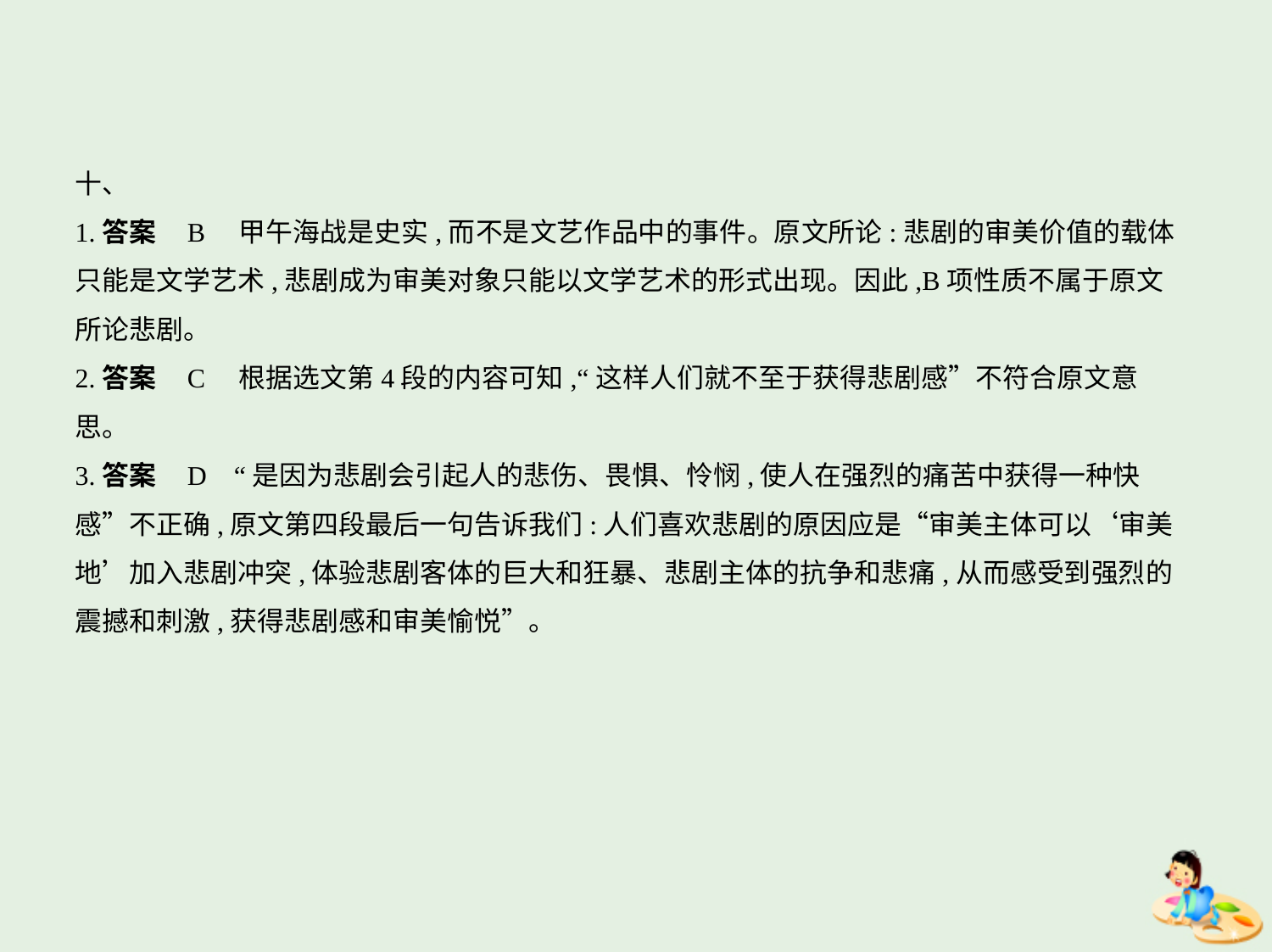

十、
1.答案    B　甲午海战是史实,而不是文艺作品中的事件。原文所论:悲剧的审美价值的载体
只能是文学艺术,悲剧成为审美对象只能以文学艺术的形式出现。因此,B项性质不属于原文
所论悲剧。
2.答案    C　根据选文第4段的内容可知,“这样人们就不至于获得悲剧感”不符合原文意
思。
3.答案    D    “是因为悲剧会引起人的悲伤、畏惧、怜悯,使人在强烈的痛苦中获得一种快
感”不正确,原文第四段最后一句告诉我们:人们喜欢悲剧的原因应是“审美主体可以‘审美
地’加入悲剧冲突,体验悲剧客体的巨大和狂暴、悲剧主体的抗争和悲痛,从而感受到强烈的
震撼和刺激,获得悲剧感和审美愉悦”。